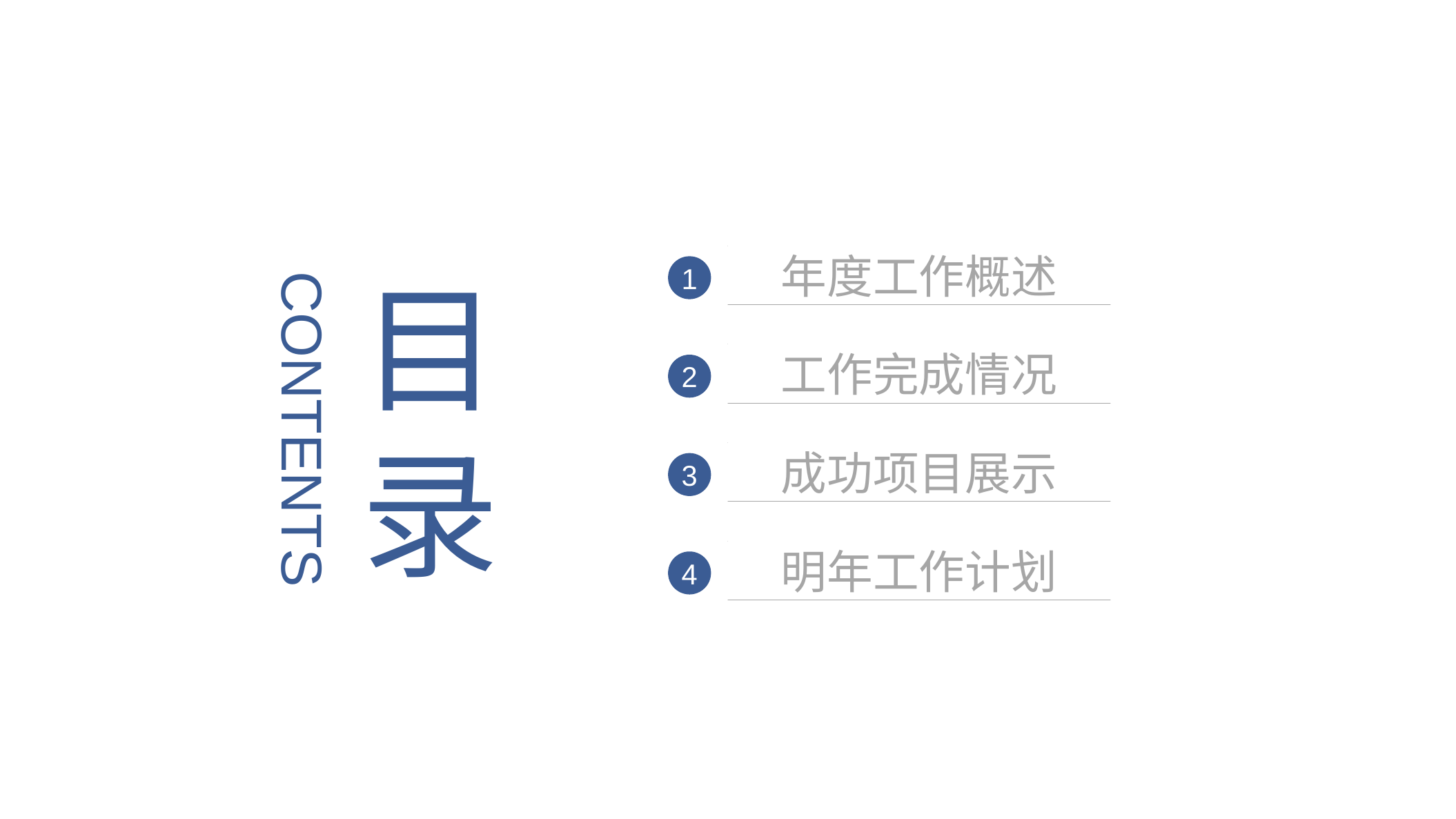

年度工作概述
1
目
录
工作完成情况
2
CONTENTS
成功项目展示
3
明年工作计划
4